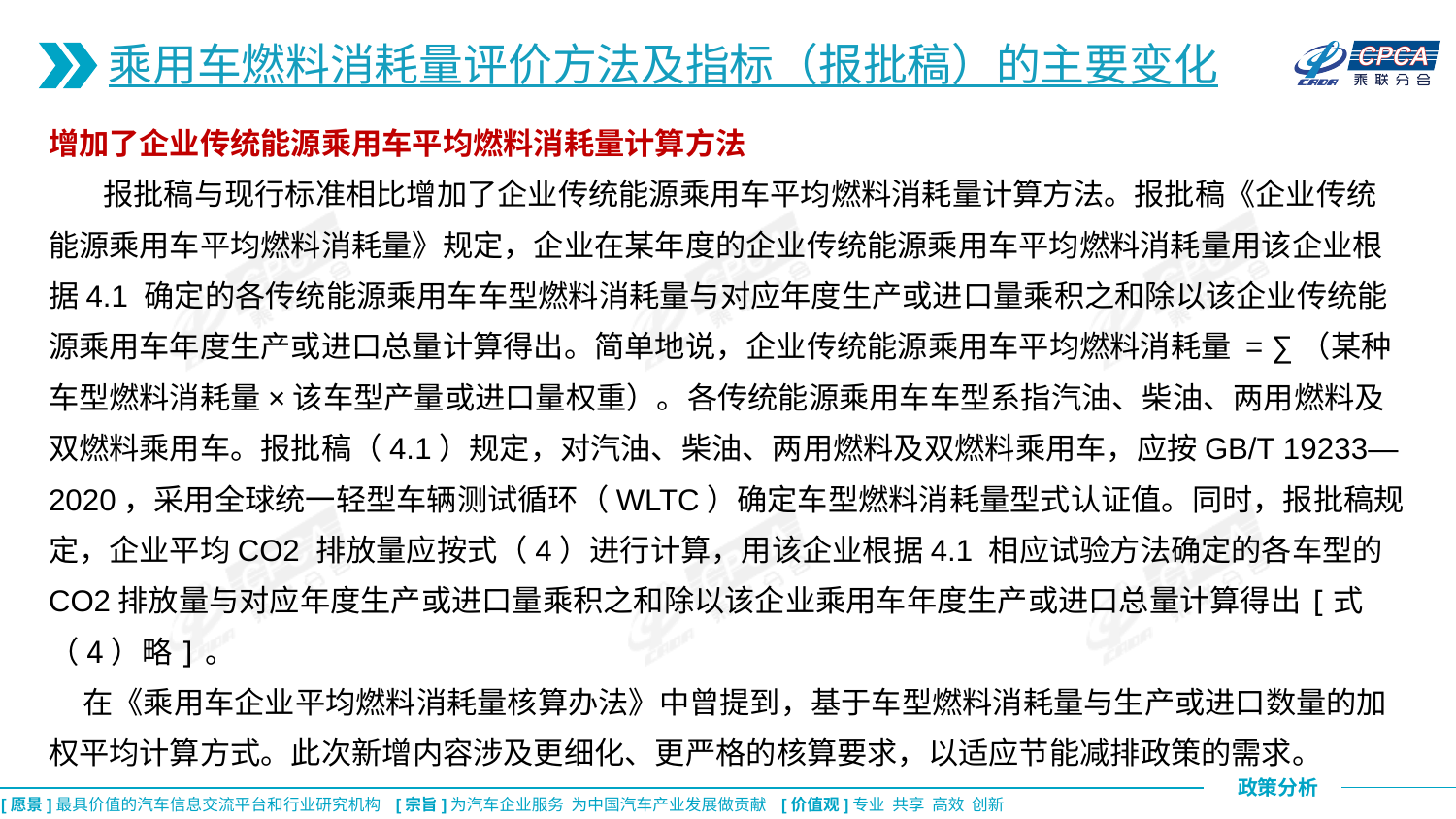

乘用车燃料消耗量评价方法及指标（报批稿）的主要变化
增加了企业传统能源乘用车平均燃料消耗量计算方法
       报批稿与现行标准相比增加了企业传统能源乘用车平均燃料消耗量计算方法。报批稿《企业传统能源乘用车平均燃料消耗量》规定，企业在某年度的企业传统能源乘用车平均燃料消耗量用该企业根据4.1 确定的各传统能源乘用车车型燃料消耗量与对应年度生产或进口量乘积之和除以该企业传统能源乘用车年度生产或进口总量计算得出。简单地说，企业传统能源乘用车平均燃料消耗量 = ∑（某种车型燃料消耗量×该车型产量或进口量权重）。各传统能源乘用车车型系指汽油、柴油、两用燃料及双燃料乘用车。报批稿（4.1）规定，对汽油、柴油、两用燃料及双燃料乘用车，应按GB/T 19233—2020，采用全球统一轻型车辆测试循环（WLTC）确定车型燃料消耗量型式认证值。同时，报批稿规定，企业平均CO2 排放量应按式（4）进行计算，用该企业根据4.1 相应试验方法确定的各车型的CO2排放量与对应年度生产或进口量乘积之和除以该企业乘用车年度生产或进口总量计算得出[式（4）略]。
    在《乘用车企业平均燃料消耗量核算办法》中曾提到，基于车型燃料消耗量与生产或进口数量的加权平均计算方式。此次新增内容涉及更细化、更严格的核算要求，以适应节能减排政策的需求。